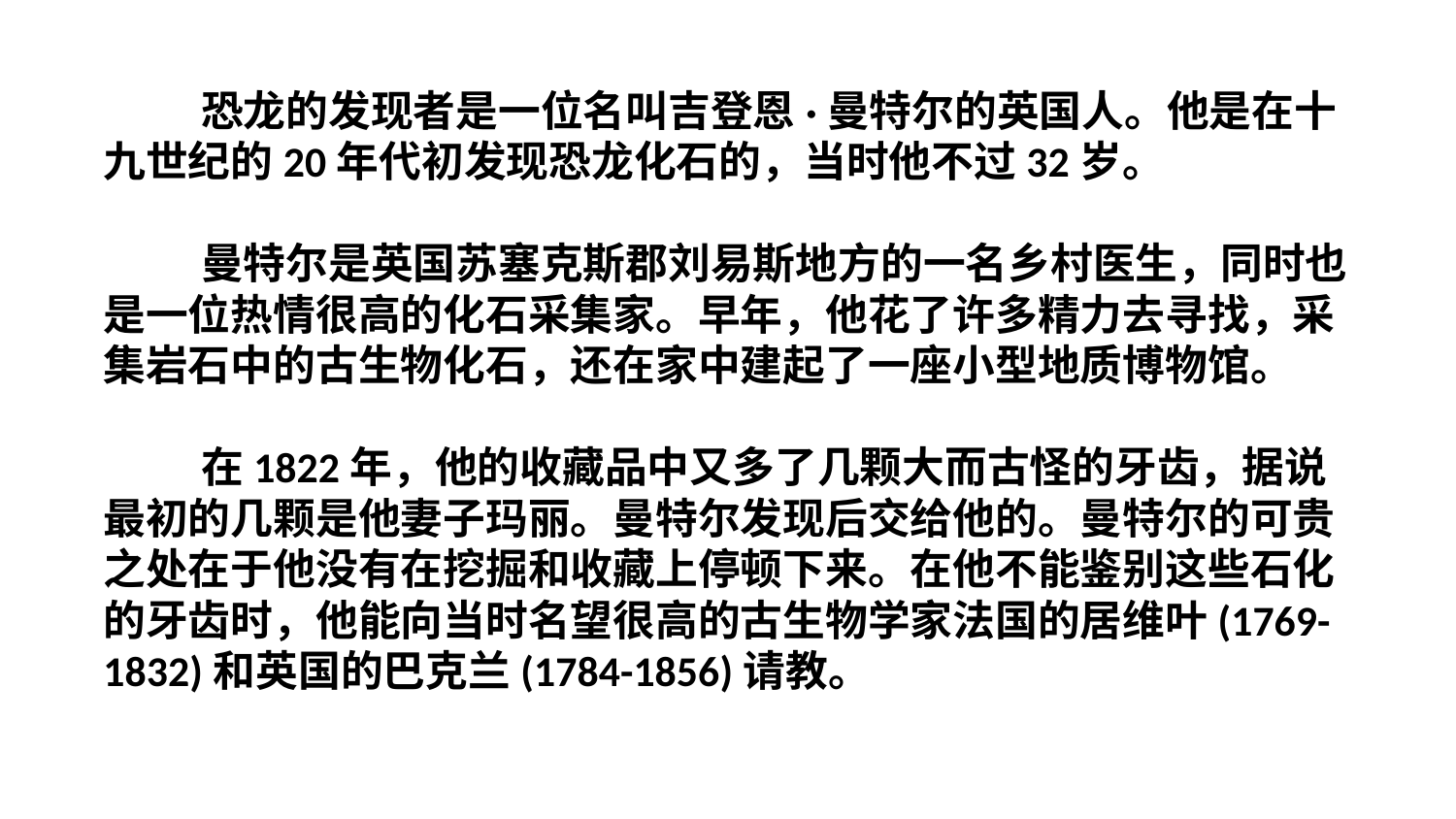

恐龙的发现者是一位名叫吉登恩·曼特尔的英国人。他是在十九世纪的20年代初发现恐龙化石的，当时他不过32岁。
         曼特尔是英国苏塞克斯郡刘易斯地方的一名乡村医生，同时也是一位热情很高的化石采集家。早年，他花了许多精力去寻找，采集岩石中的古生物化石，还在家中建起了一座小型地质博物馆。

         在1822年，他的收藏品中又多了几颗大而古怪的牙齿，据说最初的几颗是他妻子玛丽。曼特尔发现后交给他的。曼特尔的可贵之处在于他没有在挖掘和收藏上停顿下来。在他不能鉴别这些石化的牙齿时，他能向当时名望很高的古生物学家法国的居维叶(1769-1832)和英国的巴克兰(1784-1856)请教。